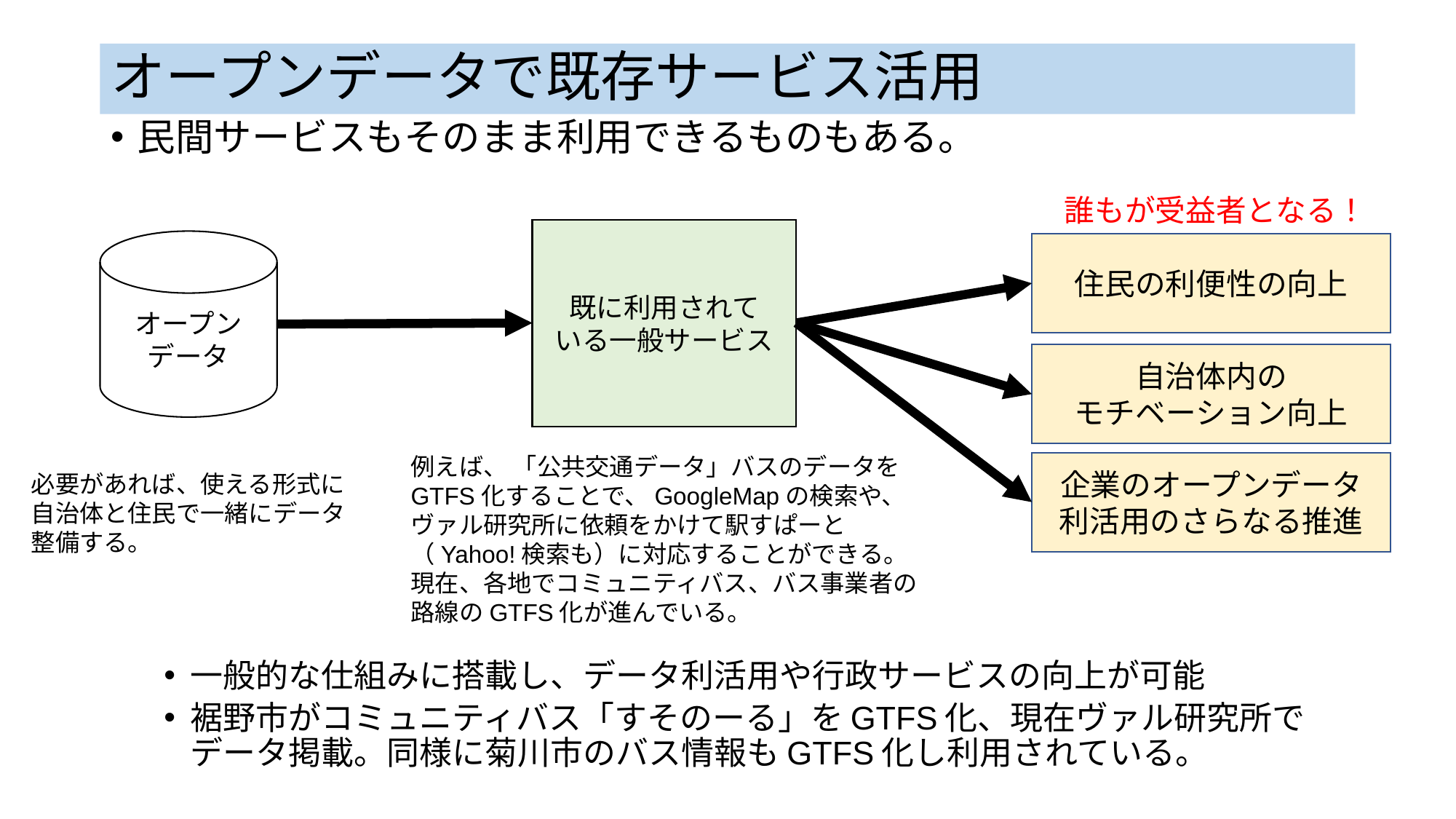

# オープンデータで既存サービス活用
民間サービスもそのまま利用できるものもある。

一般的な仕組みに搭載し、データ利活用や行政サービスの向上が可能
裾野市がコミュニティバス「すそのーる」をGTFS化、現在ヴァル研究所で
データ掲載。同様に菊川市のバス情報もGTFS化し利用されている。
誰もが受益者となる！
既に利用されて
いる一般サービス
オープンデータ
住民の利便性の向上
自治体内の
モチベーション向上
例えば、 「公共交通データ」バスのデータを
GTFS化することで、GoogleMapの検索や、
ヴァル研究所に依頼をかけて駅すぱーと
（Yahoo!検索も）に対応することができる。
現在、各地でコミュニティバス、バス事業者の
路線のGTFS化が進んでいる。
企業のオープンデータ
利活用のさらなる推進
必要があれば、使える形式に
自治体と住民で一緒にデータ
整備する。